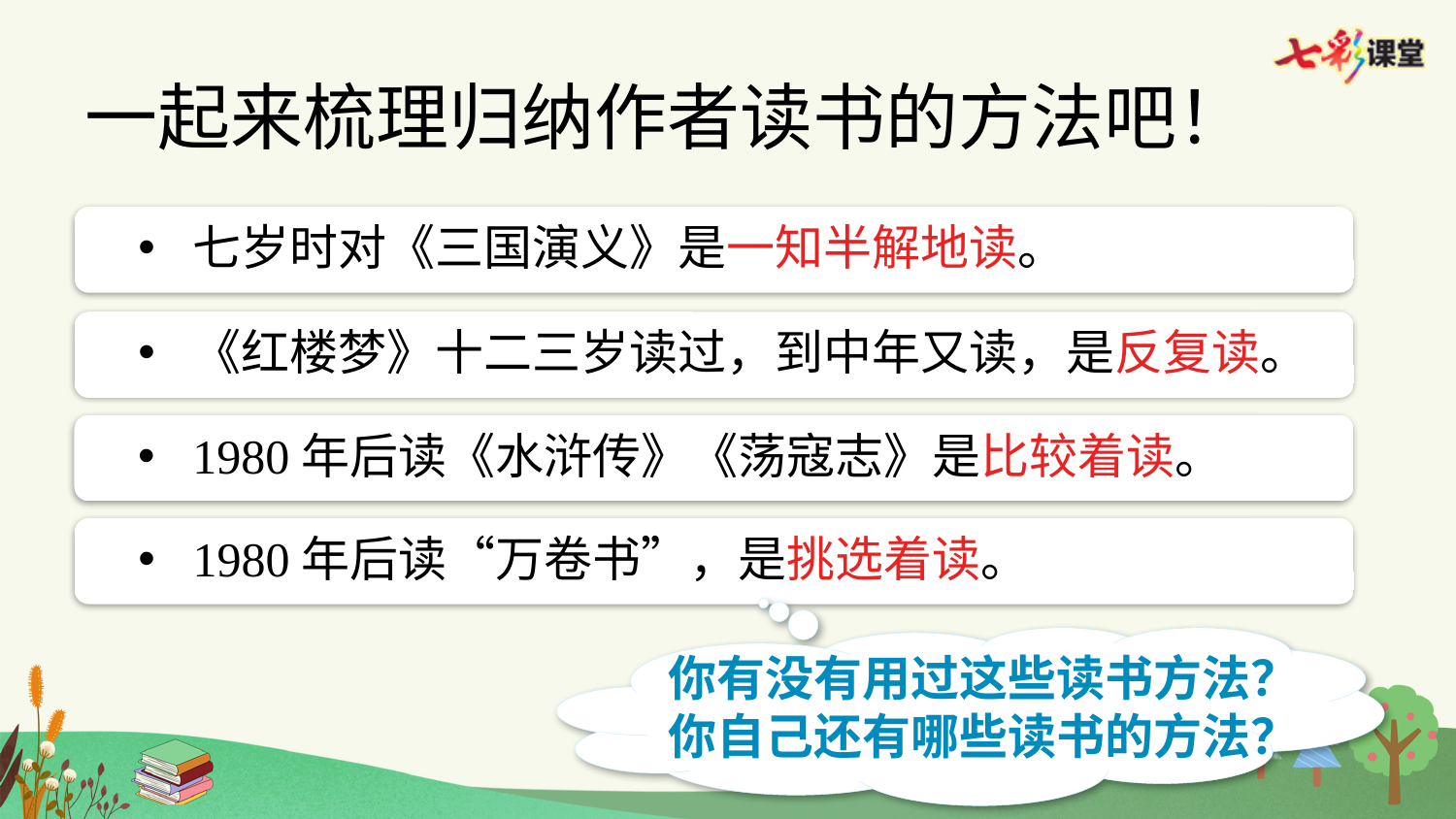

一起来梳理归纳作者读书的方法吧！
七岁时对《三国演义》是一知半解地读。
《红楼梦》十二三岁读过，到中年又读，是反复读。
1980年后读《水浒传》《荡寇志》是比较着读。
1980年后读“万卷书”，是挑选着读。

你有没有用过这些读书方法？你自己还有哪些读书的方法？